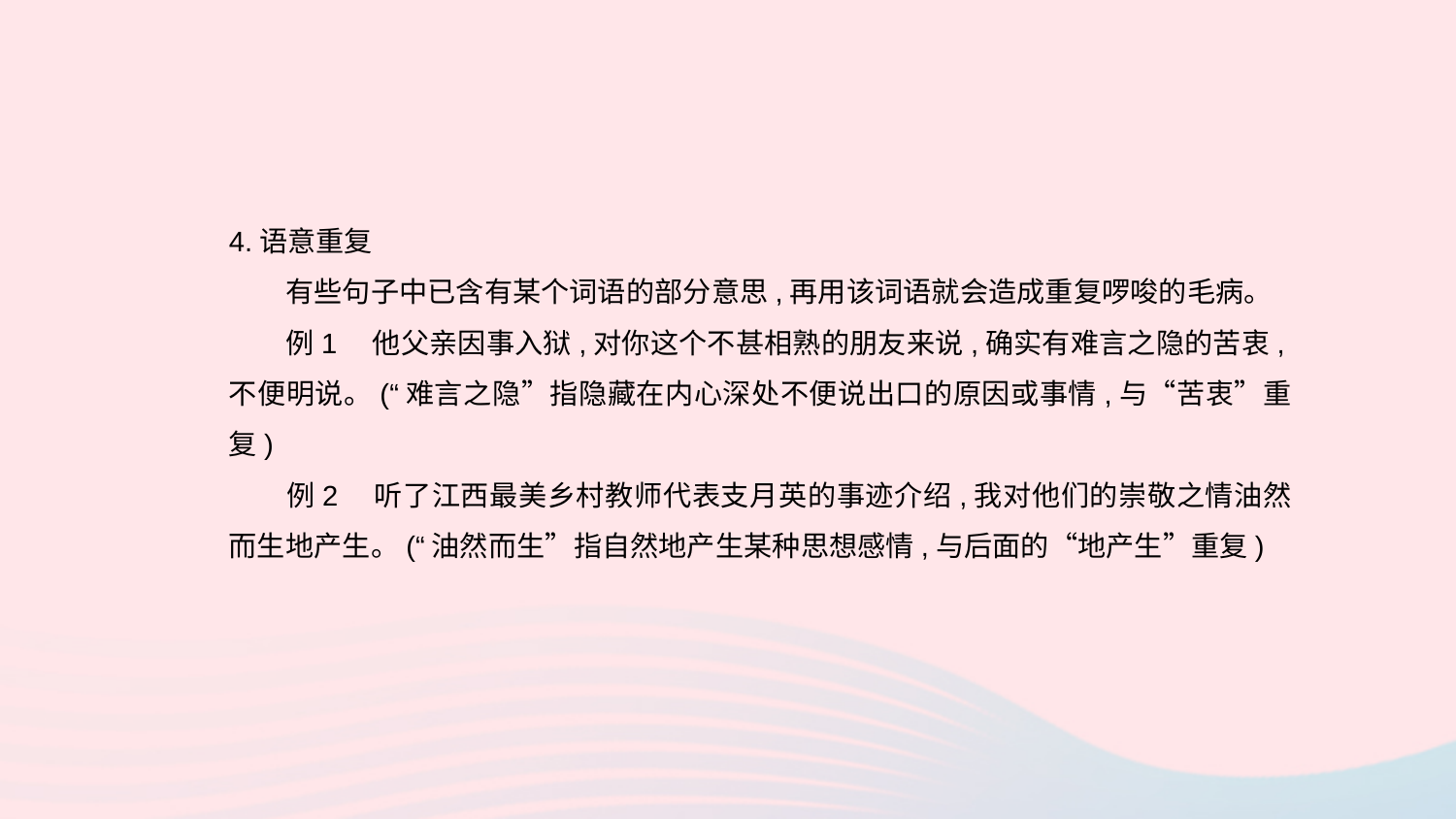

4.语意重复
　　有些句子中已含有某个词语的部分意思,再用该词语就会造成重复啰唆的毛病。
　　例1　他父亲因事入狱,对你这个不甚相熟的朋友来说,确实有难言之隐的苦衷,不便明说。(“难言之隐”指隐藏在内心深处不便说出口的原因或事情,与“苦衷”重复)
　　例2　听了江西最美乡村教师代表支月英的事迹介绍,我对他们的崇敬之情油然而生地产生。(“油然而生”指自然地产生某种思想感情,与后面的“地产生”重复)